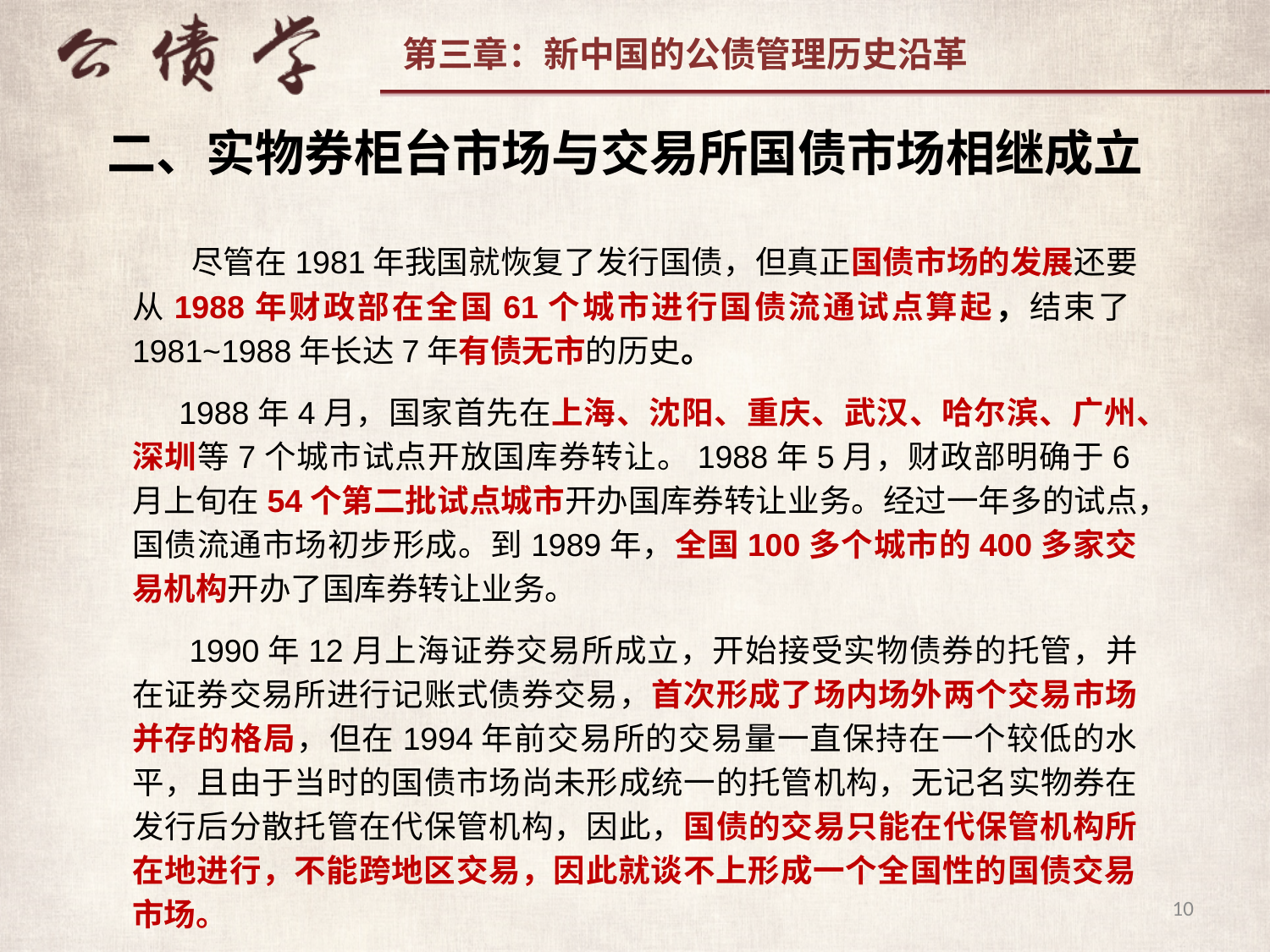

二、实物券柜台市场与交易所国债市场相继成立
  尽管在1981年我国就恢复了发行国债，但真正国债市场的发展还要从1988年财政部在全国61个城市进行国债流通试点算起，结束了1981~1988年长达7年有债无市的历史。
 1988年4月，国家首先在上海、沈阳、重庆、武汉、哈尔滨、广州、深圳等7个城市试点开放国库券转让。1988年5月，财政部明确于6月上旬在54个第二批试点城市开办国库券转让业务。经过一年多的试点，国债流通市场初步形成。到1989年，全国100多个城市的400多家交易机构开办了国库券转让业务。
  1990年12月上海证券交易所成立，开始接受实物债券的托管，并在证券交易所进行记账式债券交易，首次形成了场内场外两个交易市场并存的格局，但在1994年前交易所的交易量一直保持在一个较低的水平，且由于当时的国债市场尚未形成统一的托管机构，无记名实物券在发行后分散托管在代保管机构，因此，国债的交易只能在代保管机构所在地进行，不能跨地区交易，因此就谈不上形成一个全国性的国债交易市场。
10